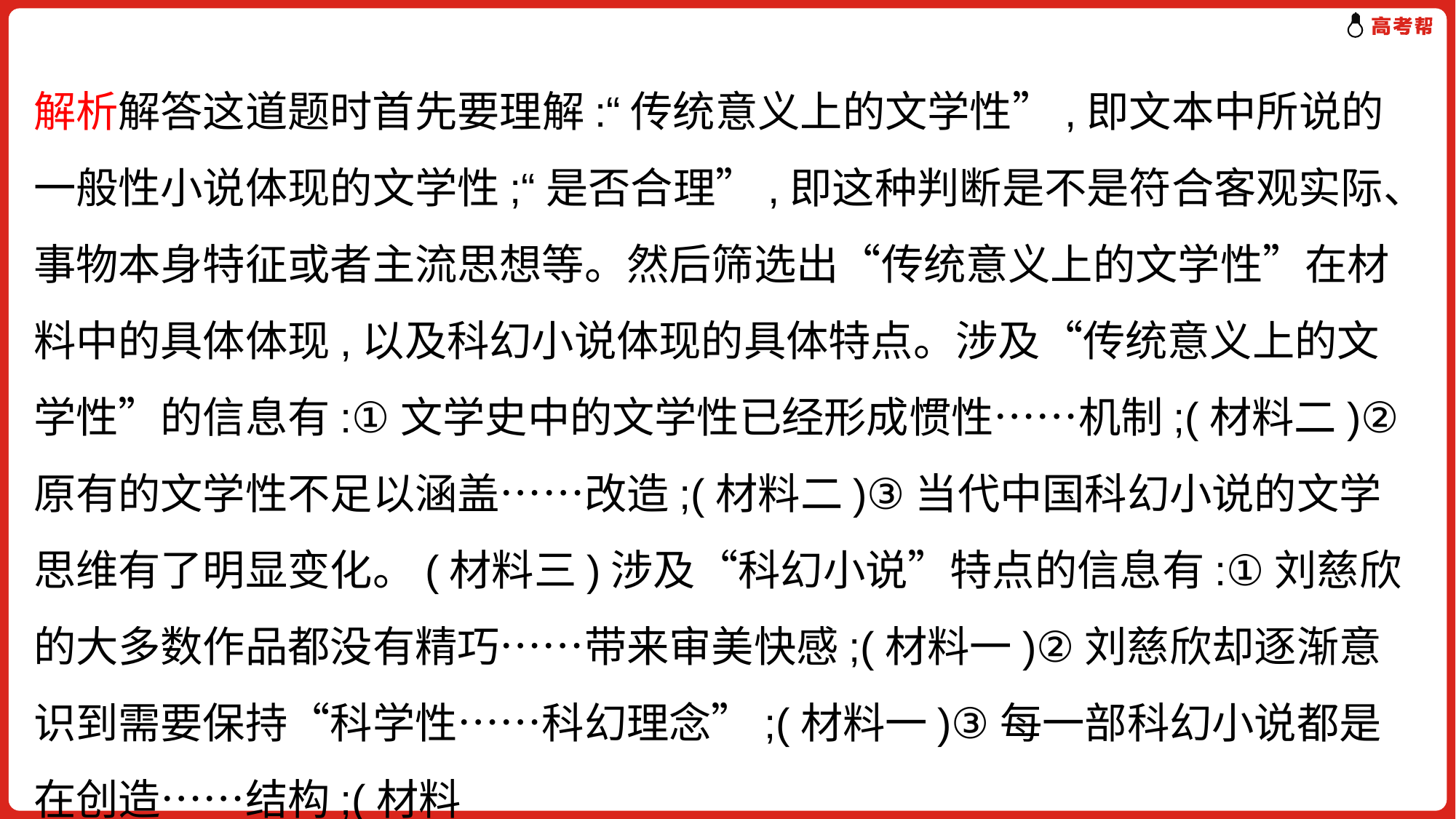

解析解答这道题时首先要理解:“传统意义上的文学性”,即文本中所说的一般性小说体现的文学性;“是否合理”,即这种判断是不是符合客观实际、事物本身特征或者主流思想等。然后筛选出“传统意义上的文学性”在材料中的具体体现,以及科幻小说体现的具体特点。涉及“传统意义上的文学性”的信息有:①文学史中的文学性已经形成惯性……机制;(材料二)②原有的文学性不足以涵盖……改造;(材料二)③当代中国科幻小说的文学思维有了明显变化。(材料三)涉及“科幻小说”特点的信息有:①刘慈欣的大多数作品都没有精巧……带来审美快感;(材料一)②刘慈欣却逐渐意识到需要保持“科学性……科幻理念”;(材料一)③每一部科幻小说都是在创造……结构;(材料